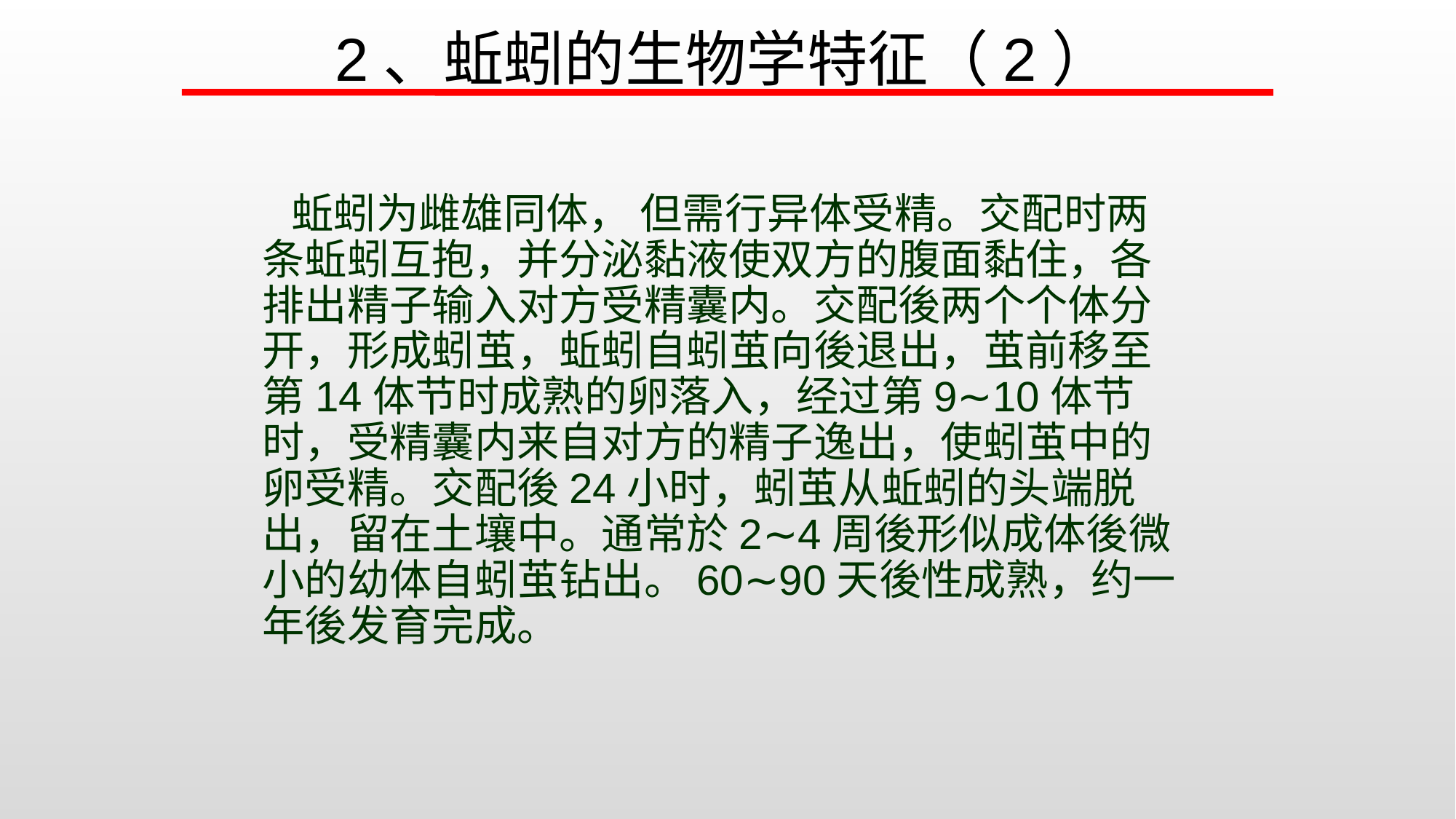

2、蚯蚓的生物学特征（2）

  蚯蚓为雌雄同体， 但需行异体受精。交配时两条蚯蚓互抱，并分泌黏液使双方的腹面黏住，各排出精子输入对方受精囊内。交配後两个个体分开，形成蚓茧，蚯蚓自蚓茧向後退出，茧前移至第14体节时成熟的卵落入，经过第9∼10体节时，受精囊内来自对方的精子逸出，使蚓茧中的卵受精。交配後24小时，蚓茧从蚯蚓的头端脱出，留在土壤中。通常於2∼4周後形似成体後微小的幼体自蚓茧钻出。60∼90天後性成熟，约一年後发育完成。